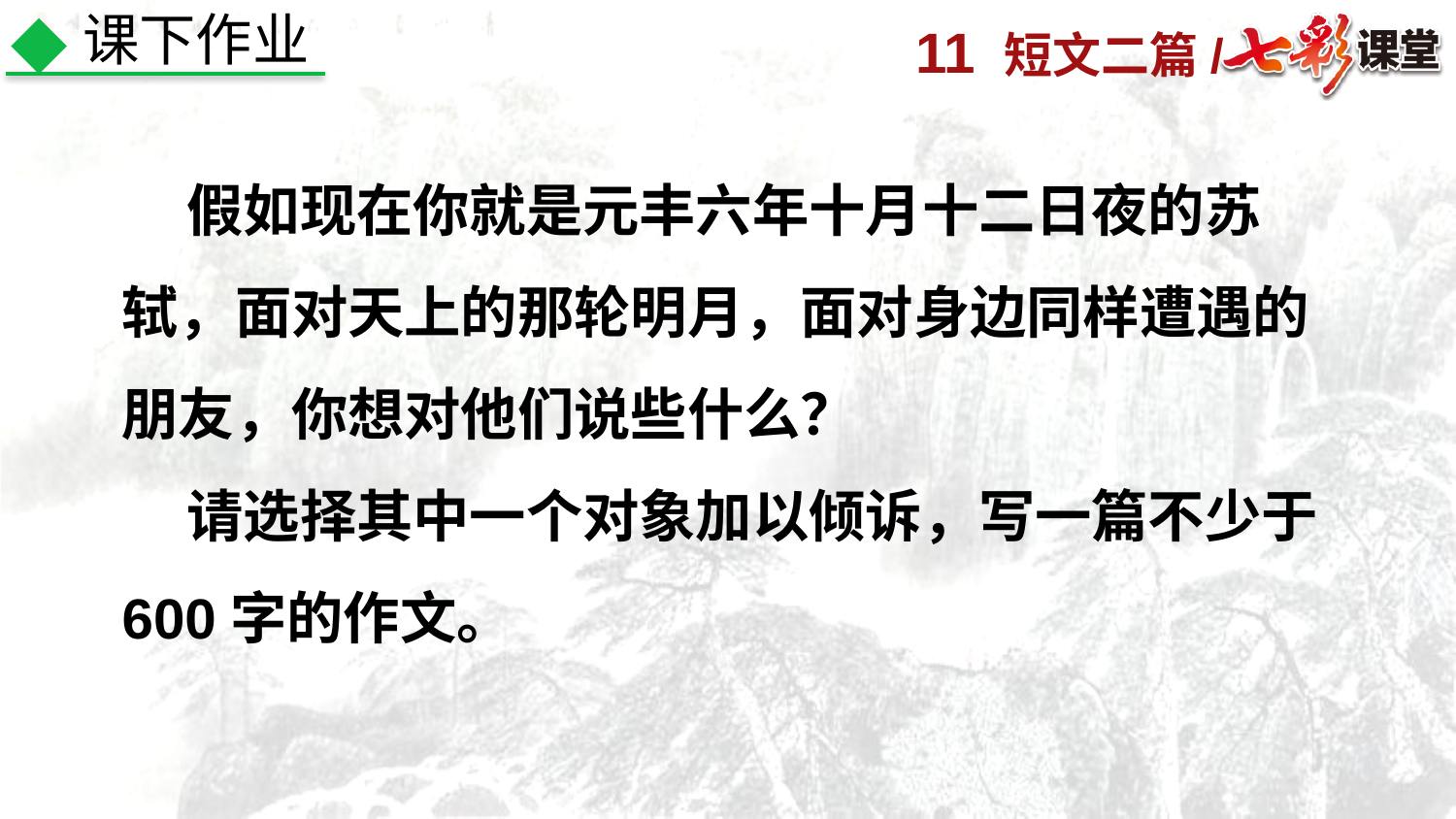

课下作业

    假如现在你就是元丰六年十月十二日夜的苏轼，面对天上的那轮明月，面对身边同样遭遇的朋友，你想对他们说些什么？
    请选择其中一个对象加以倾诉，写一篇不少于600字的作文。